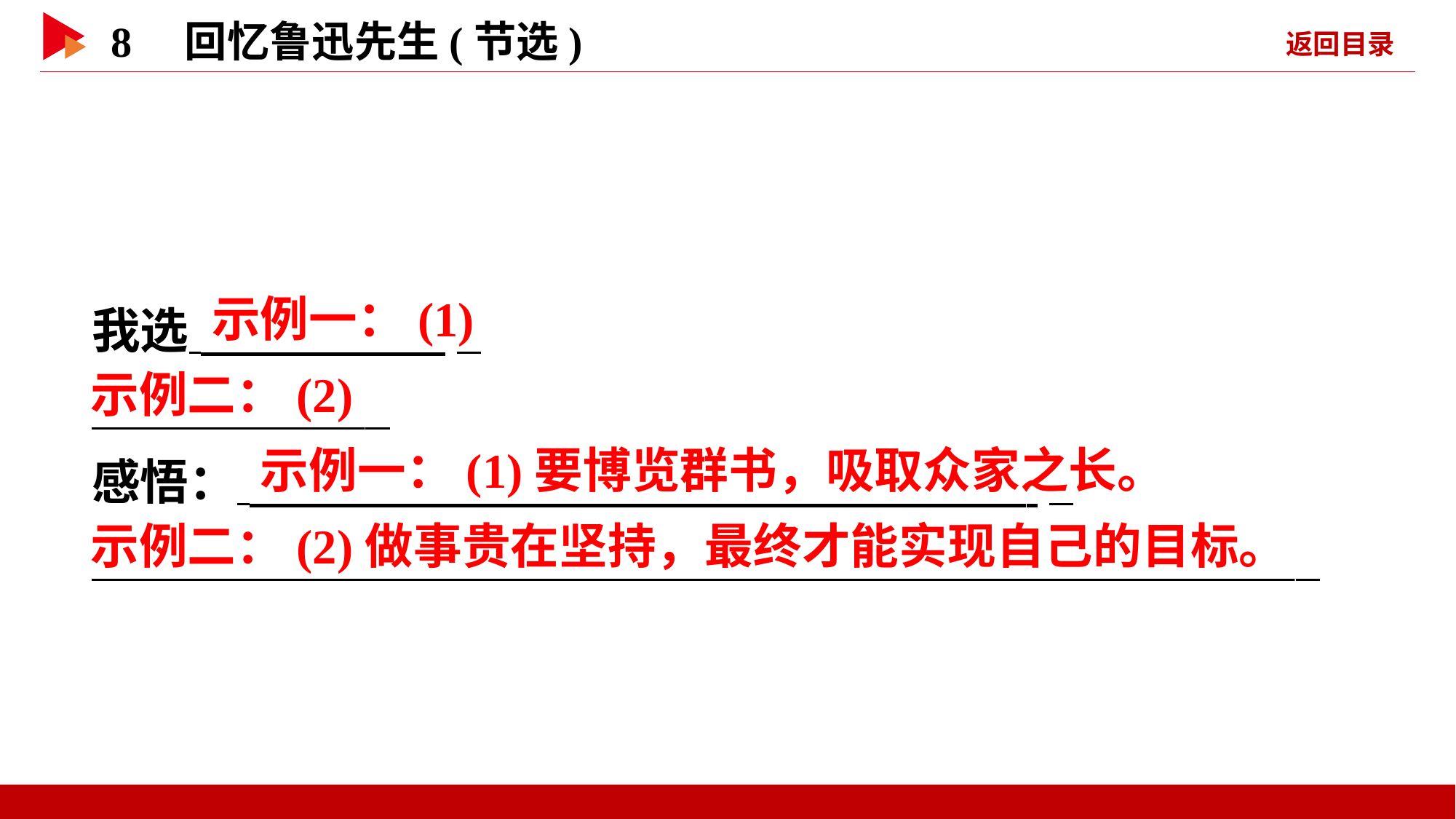

我选                       _
                     _
感悟：                                                                        _
                                                                                          _
 示例一：(1)
示例二：(2)
 示例一：(1)要博览群书，吸取众家之长。
示例二：(2)做事贵在坚持，最终才能实现自己的目标。